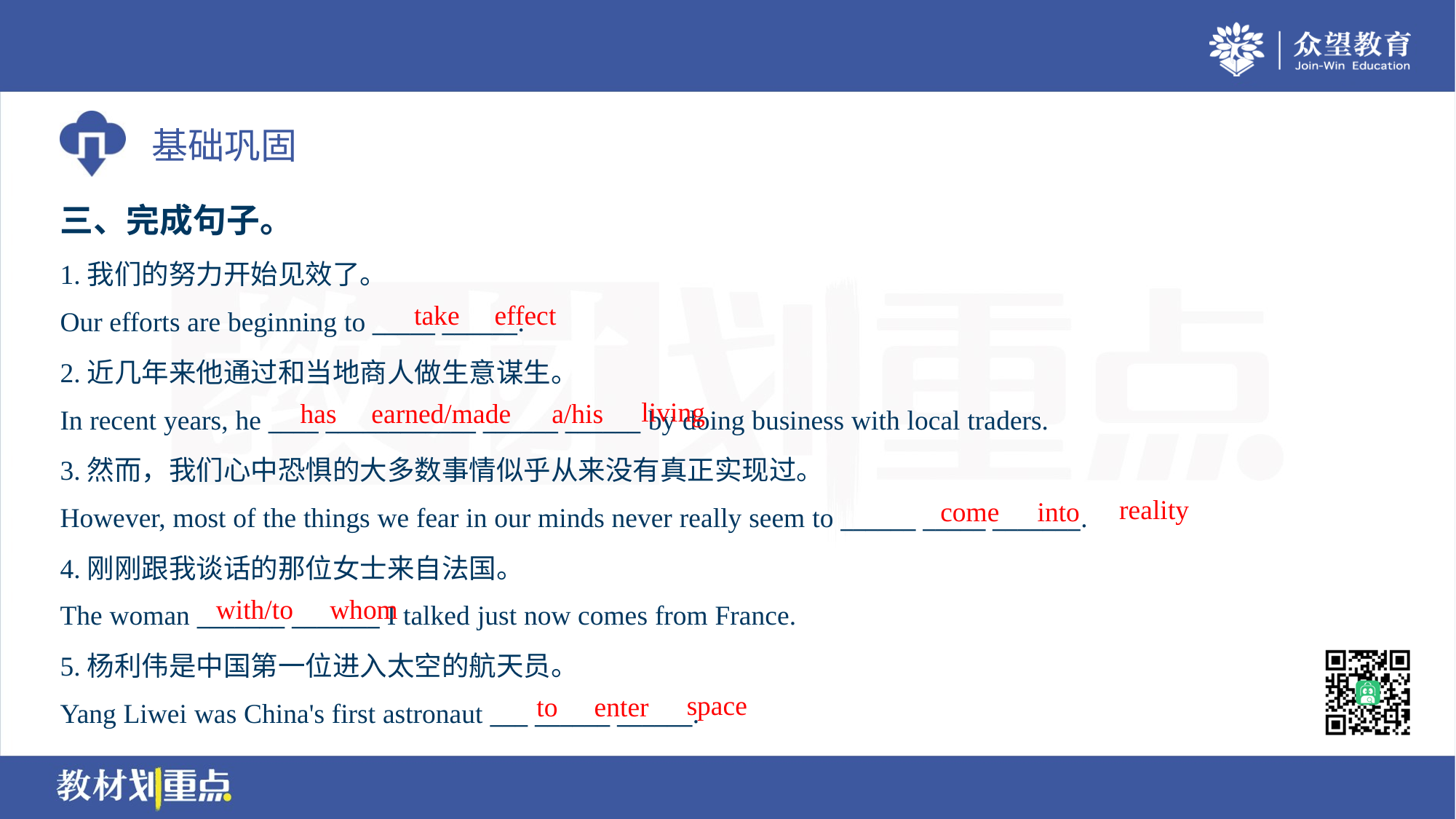

三、完成句子。
1.我们的努力开始见效了。
Our efforts are beginning to _____ ______.
take
effect
2.近几年来他通过和当地商人做生意谋生。
In recent years, he ____ ____________ ______ ______ by doing business with local traders.
living
has
earned/made
a/his
3.然而，我们心中恐惧的大多数事情似乎从来没有真正实现过。
However, most of the things we fear in our minds never really seem to ______ _____ _______.
reality
come
into
4.刚刚跟我谈话的那位女士来自法国。
The woman _______ _______ I talked just now comes from France.
with/to
whom
5.杨利伟是中国第一位进入太空的航天员。
Yang Liwei was China's first astronaut ___ ______ ______.
space
to
enter